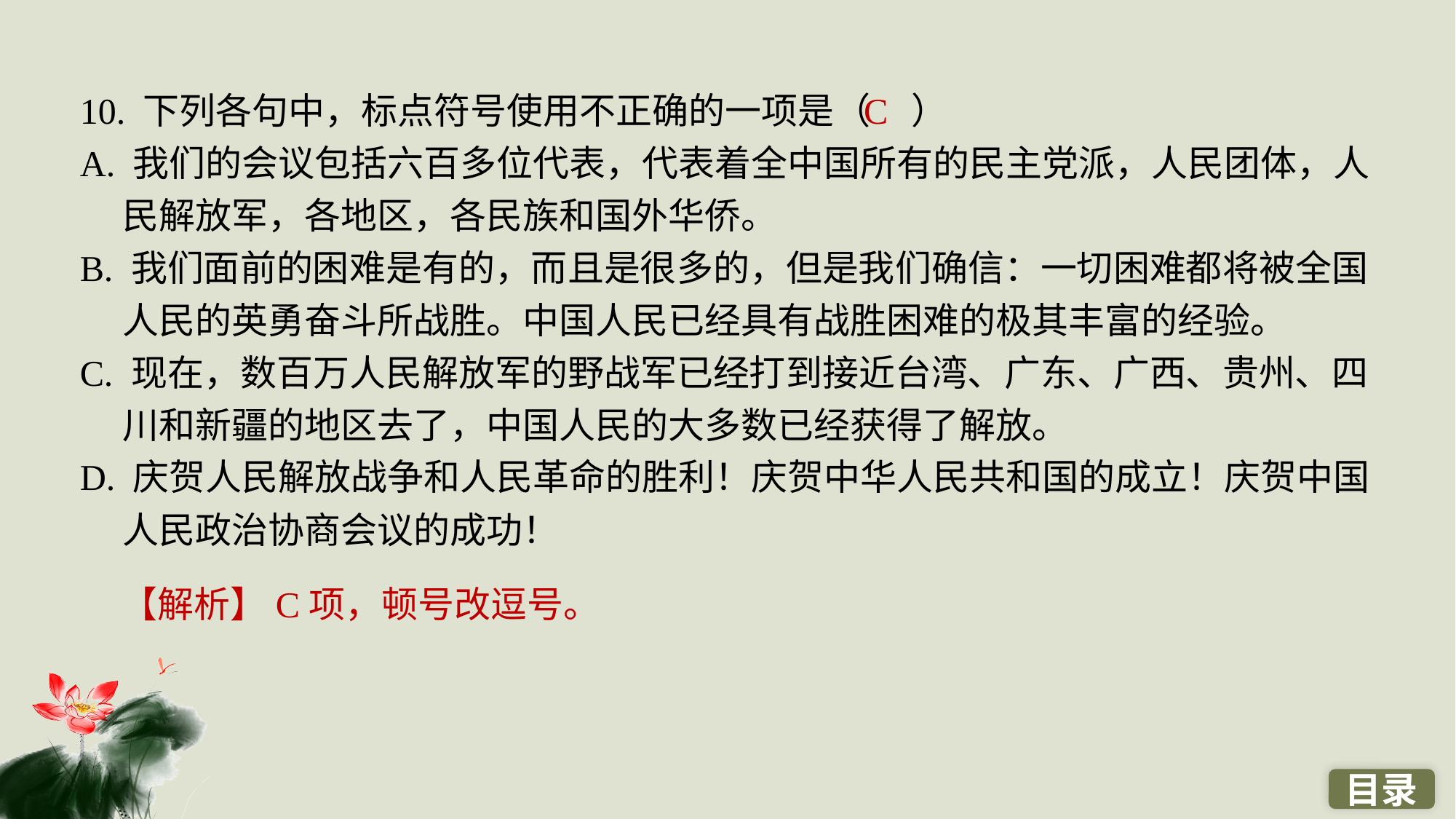

10. 下列各句中，标点符号使用不正确的一项是（     ）
A. 我们的会议包括六百多位代表，代表着全中国所有的民主党派，人民团体，人民解放军，各地区，各民族和国外华侨。
B. 我们面前的困难是有的，而且是很多的，但是我们确信：一切困难都将被全国人民的英勇奋斗所战胜。中国人民已经具有战胜困难的极其丰富的经验。
C. 现在，数百万人民解放军的野战军已经打到接近台湾、广东、广西、贵州、四川和新疆的地区去了，中国人民的大多数已经获得了解放。
D. 庆贺人民解放战争和人民革命的胜利！庆贺中华人民共和国的成立！庆贺中国人民政治协商会议的成功！
C
【解析】C项，顿号改逗号。